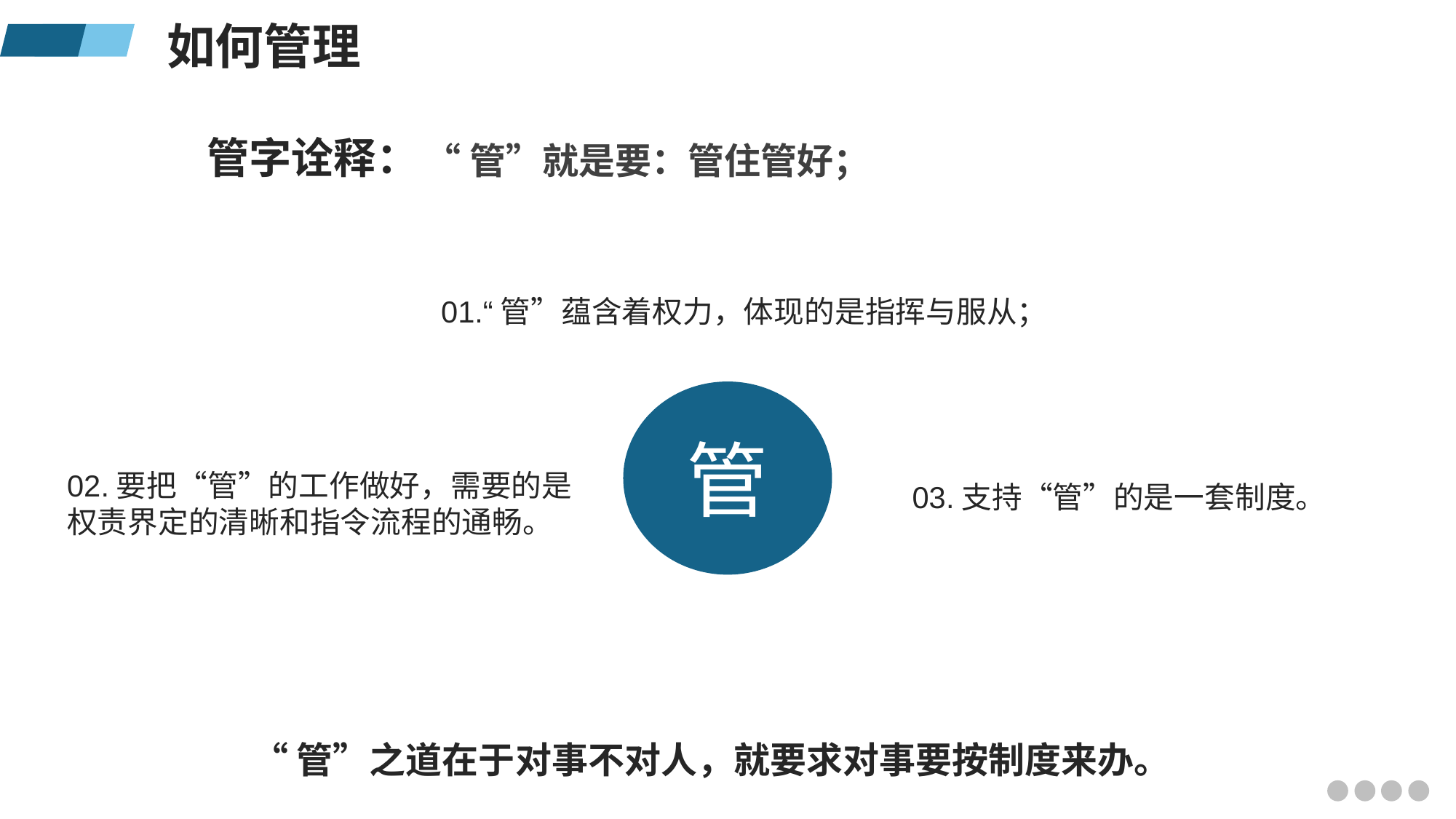

如何管理
管字诠释：
“管”就是要：管住管好；
01.“管”蕴含着权力，体现的是指挥与服从；
管
02.要把“管”的工作做好，需要的是权责界定的清晰和指令流程的通畅。
03.支持“管”的是一套制度。
“管”之道在于对事不对人，就要求对事要按制度来办。